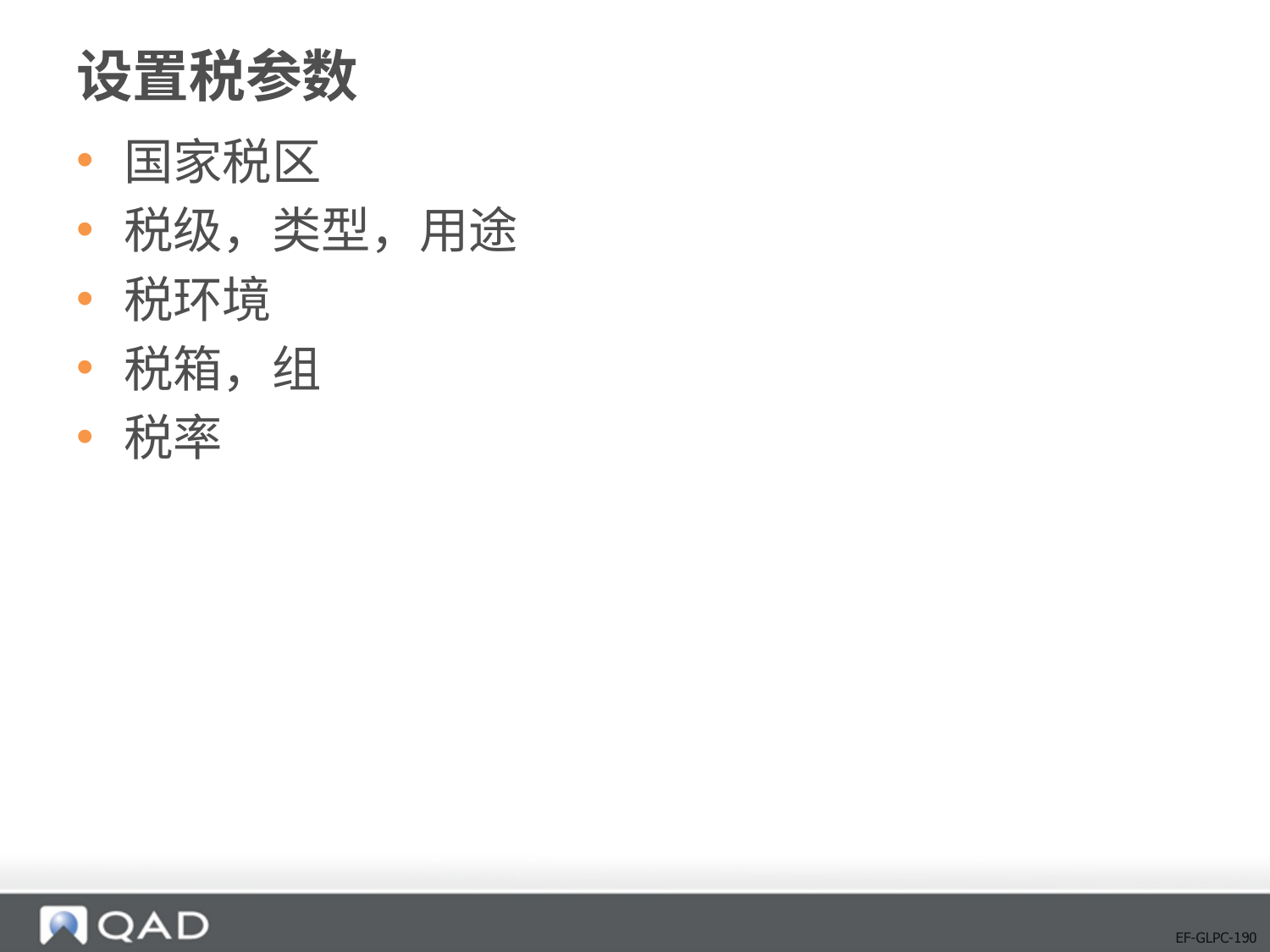

# 设置税参数
国家税区
税级，类型，用途
税环境
税箱，组
税率
EF-GLPC-190